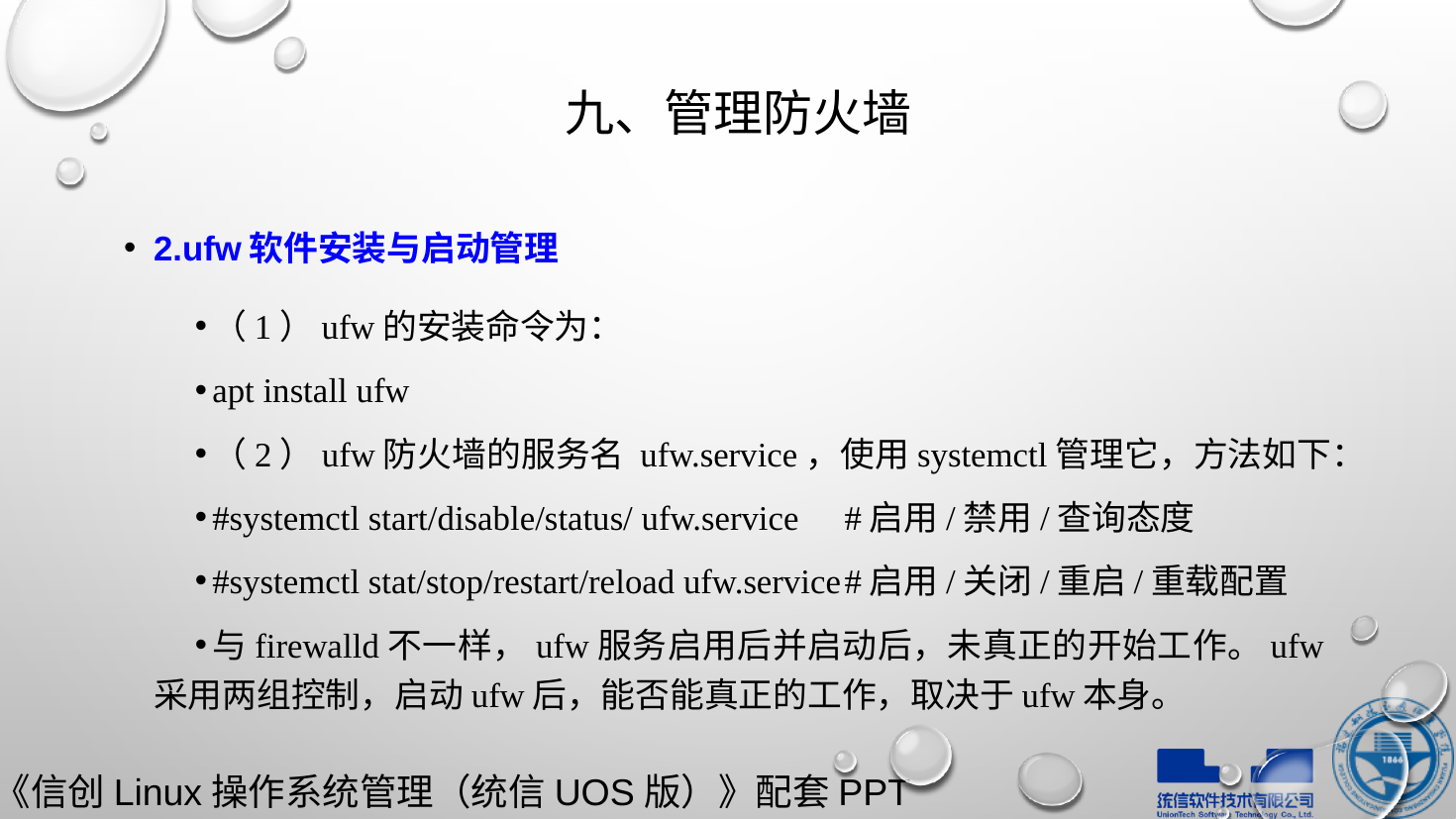

# 九、管理防火墙
2.ufw软件安装与启动管理
（1）ufw的安装命令为：
apt install ufw
（2）ufw防火墙的服务名 ufw.service，使用systemctl管理它，方法如下：
#systemctl start/disable/status/ ufw.service			#启用/禁用/查询态度
#systemctl stat/stop/restart/reload ufw.service		#启用/关闭/重启/重载配置
与firewalld不一样，ufw服务启用后并启动后，未真正的开始工作。ufw采用两组控制，启动ufw后，能否能真正的工作，取决于ufw本身。